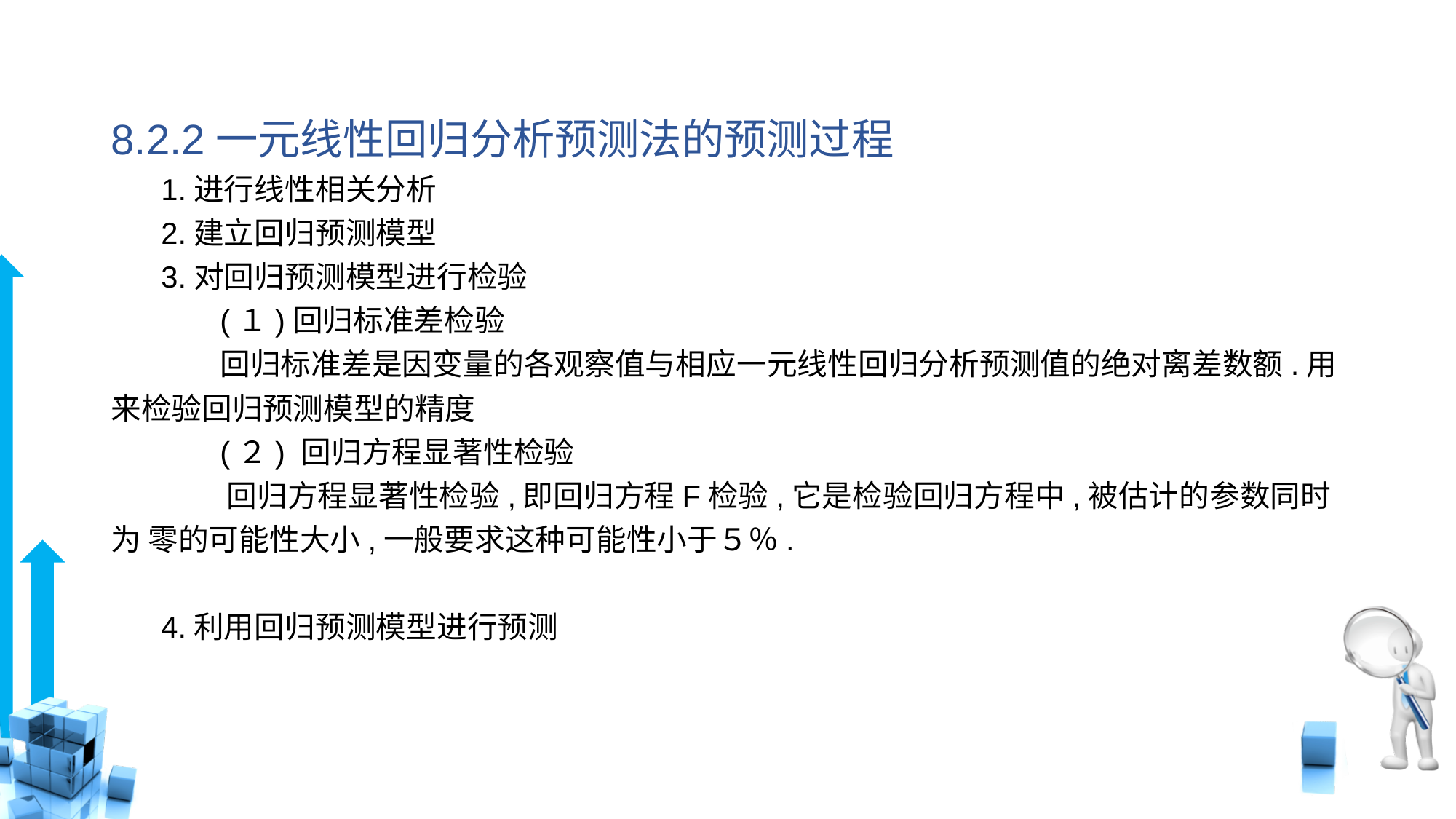

# 8.2.2一元线性回归分析预测法的预测过程
      1.进行线性相关分析
      2.建立回归预测模型
      3.对回归预测模型进行检验
	(１)回归标准差检验
	回归标准差是因变量的各观察值与相应一元线性回归分析预测值的绝对离差数额.用 来检验回归预测模型的精度
	(２) 回归方程显著性检验
	 回归方程显著性检验,即回归方程F检验,它是检验回归方程中,被估计的参数同时为 零的可能性大小,一般要求这种可能性小于５％.
      4.利用回归预测模型进行预测